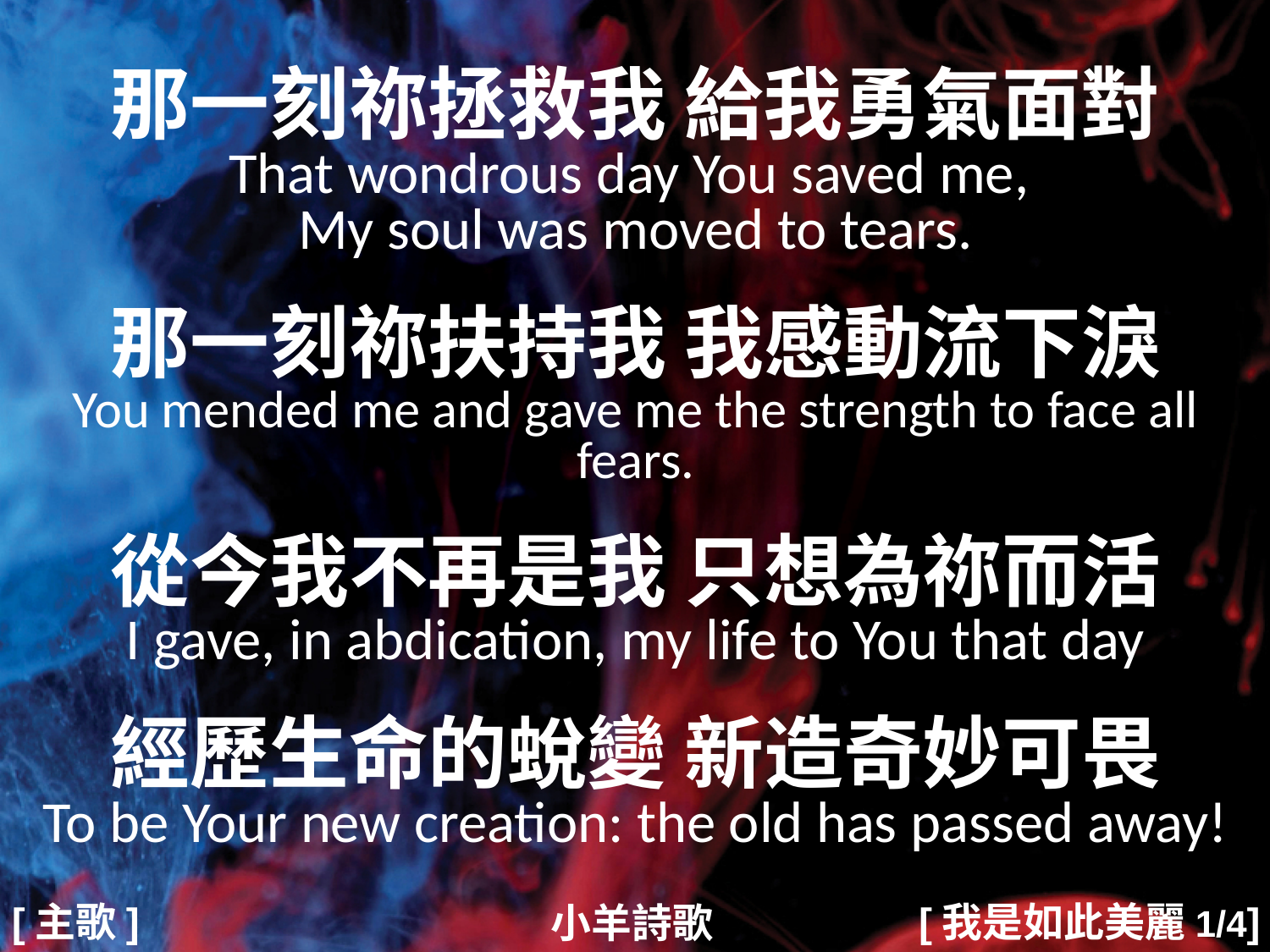

那一刻祢拯救我 給我勇氣面對
That wondrous day You saved me,
My soul was moved to tears.

那一刻祢扶持我 我感動流下淚
You mended me and gave me the strength to face all fears.

從今我不再是我 只想為祢而活
I gave, in abdication, my life to You that day

經歷生命的蛻變 新造奇妙可畏
To be Your new creation: the old has passed away!
#

[主歌]
[我是如此美麗1/4]
小羊詩歌